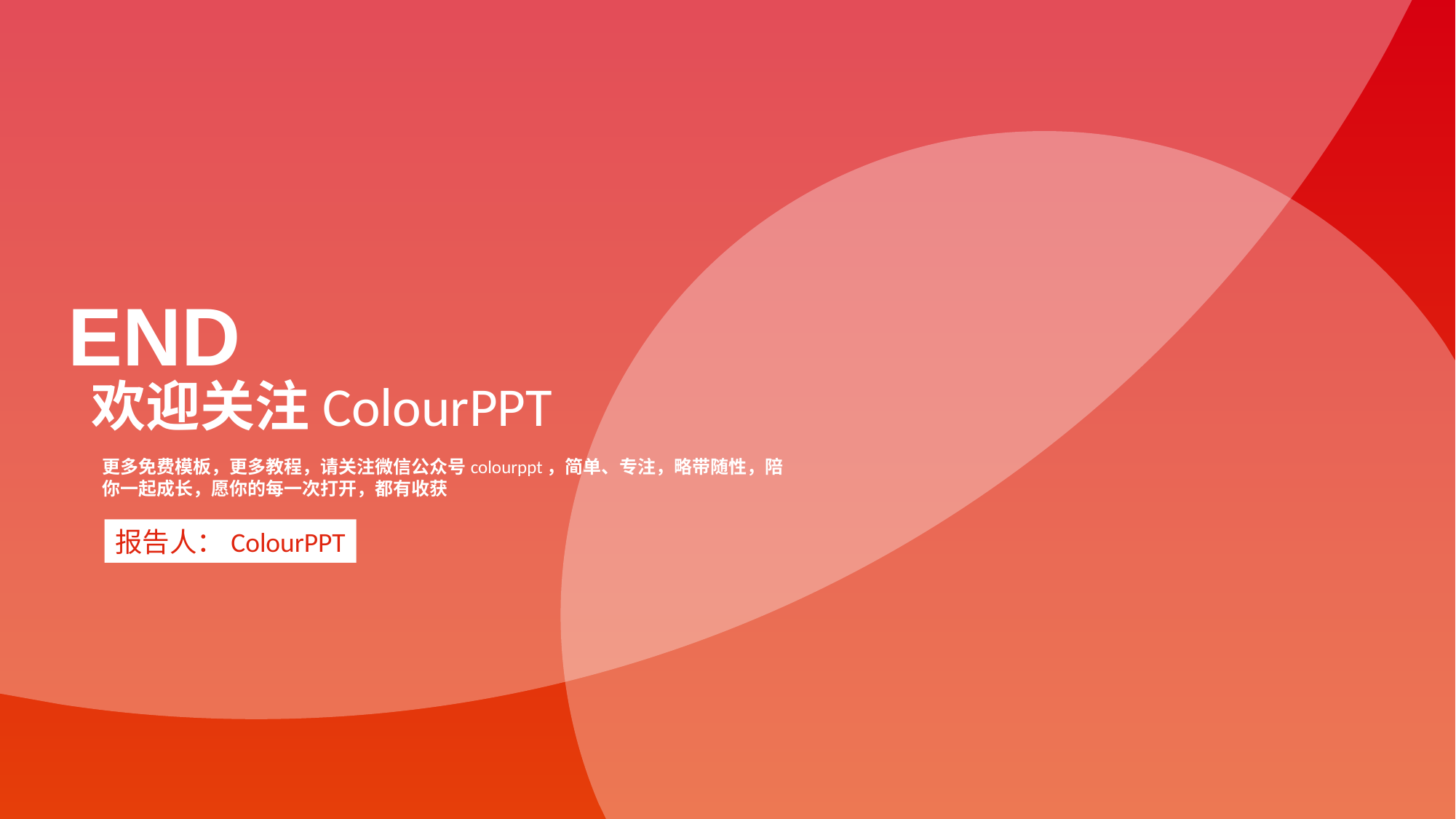

END
欢迎关注ColourPPT
更多免费模板，更多教程，请关注微信公众号colourppt，简单、专注，略带随性，陪你一起成长，愿你的每一次打开，都有收获
报告人：ColourPPT